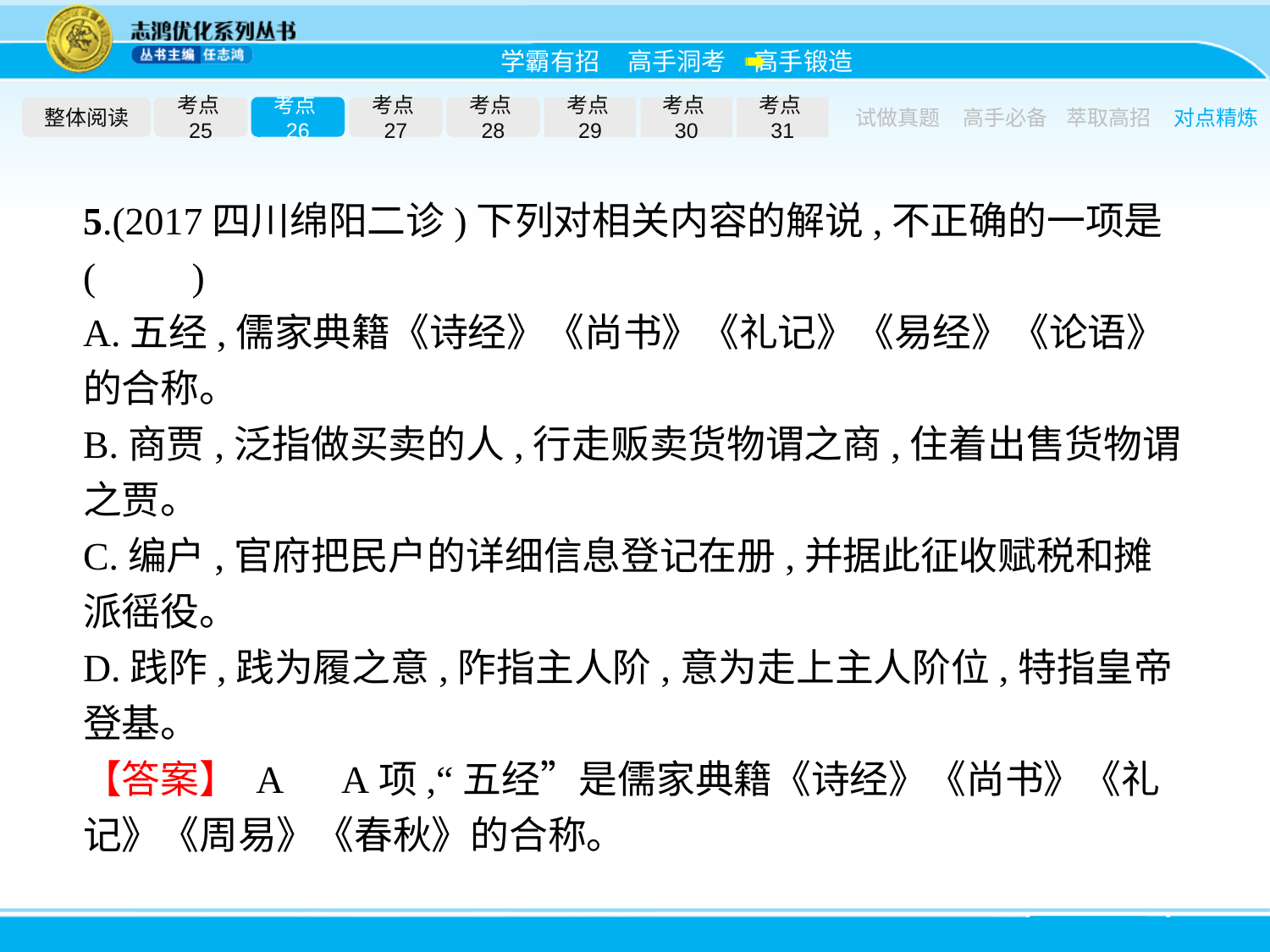

整体阅读
考点25
考点26
考点27
考点28
考点29
考点30
考点31
试做真题
高手必备
萃取高招
对点精炼
5.(2017四川绵阳二诊)下列对相关内容的解说,不正确的一项是(　　)
A.五经,儒家典籍《诗经》《尚书》《礼记》《易经》《论语》的合称。
B.商贾,泛指做买卖的人,行走贩卖货物谓之商,住着出售货物谓之贾。
C.编户,官府把民户的详细信息登记在册,并据此征收赋税和摊派徭役。
D.践阼,践为履之意,阼指主人阶,意为走上主人阶位,特指皇帝登基。
【答案】 A　A项,“五经”是儒家典籍《诗经》《尚书》《礼记》《周易》《春秋》的合称。